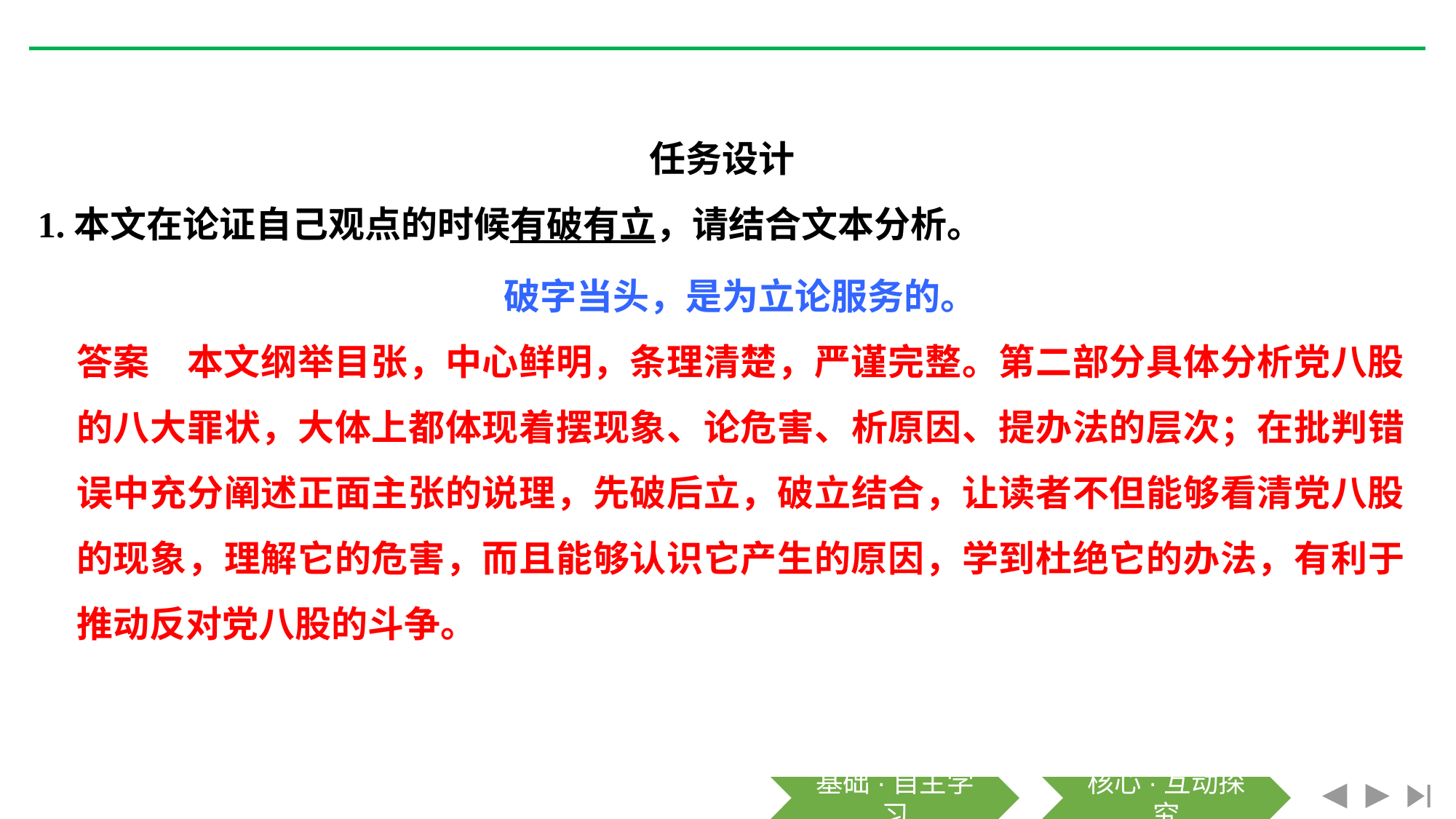

任务设计
1.本文在论证自己观点的时候有破有立，请结合文本分析。
破字当头，是为立论服务的。
答案　本文纲举目张，中心鲜明，条理清楚，严谨完整。第二部分具体分析党八股的八大罪状，大体上都体现着摆现象、论危害、析原因、提办法的层次；在批判错误中充分阐述正面主张的说理，先破后立，破立结合，让读者不但能够看清党八股的现象，理解它的危害，而且能够认识它产生的原因，学到杜绝它的办法，有利于推动反对党八股的斗争。